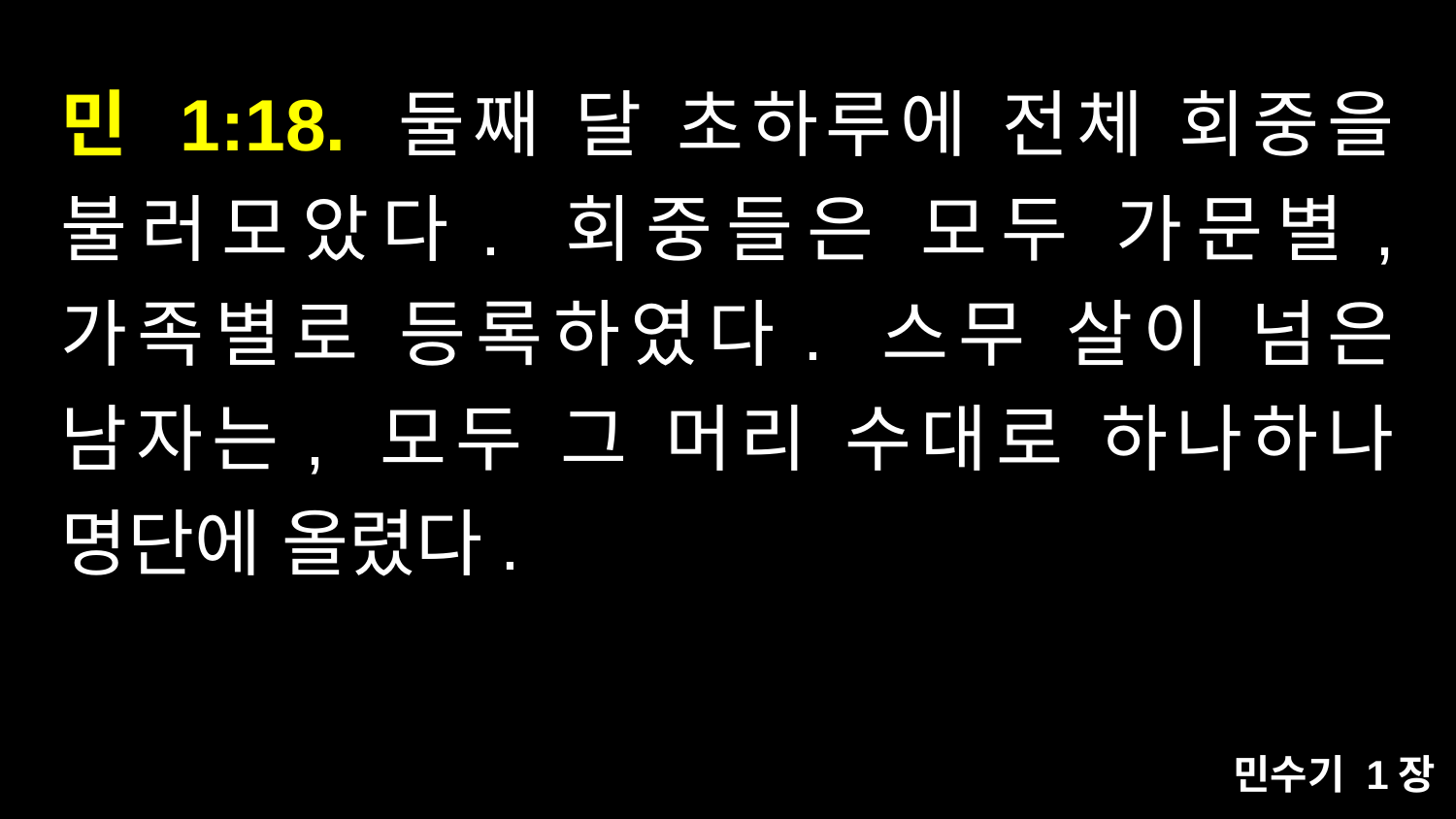

# 민 1:18. 둘째 달 초하루에 전체 회중을 불러모았다. 회중들은 모두 가문별, 가족별로 등록하였다. 스무 살이 넘은 남자는, 모두 그 머리 수대로 하나하나 명단에 올렸다.
민수기 1장